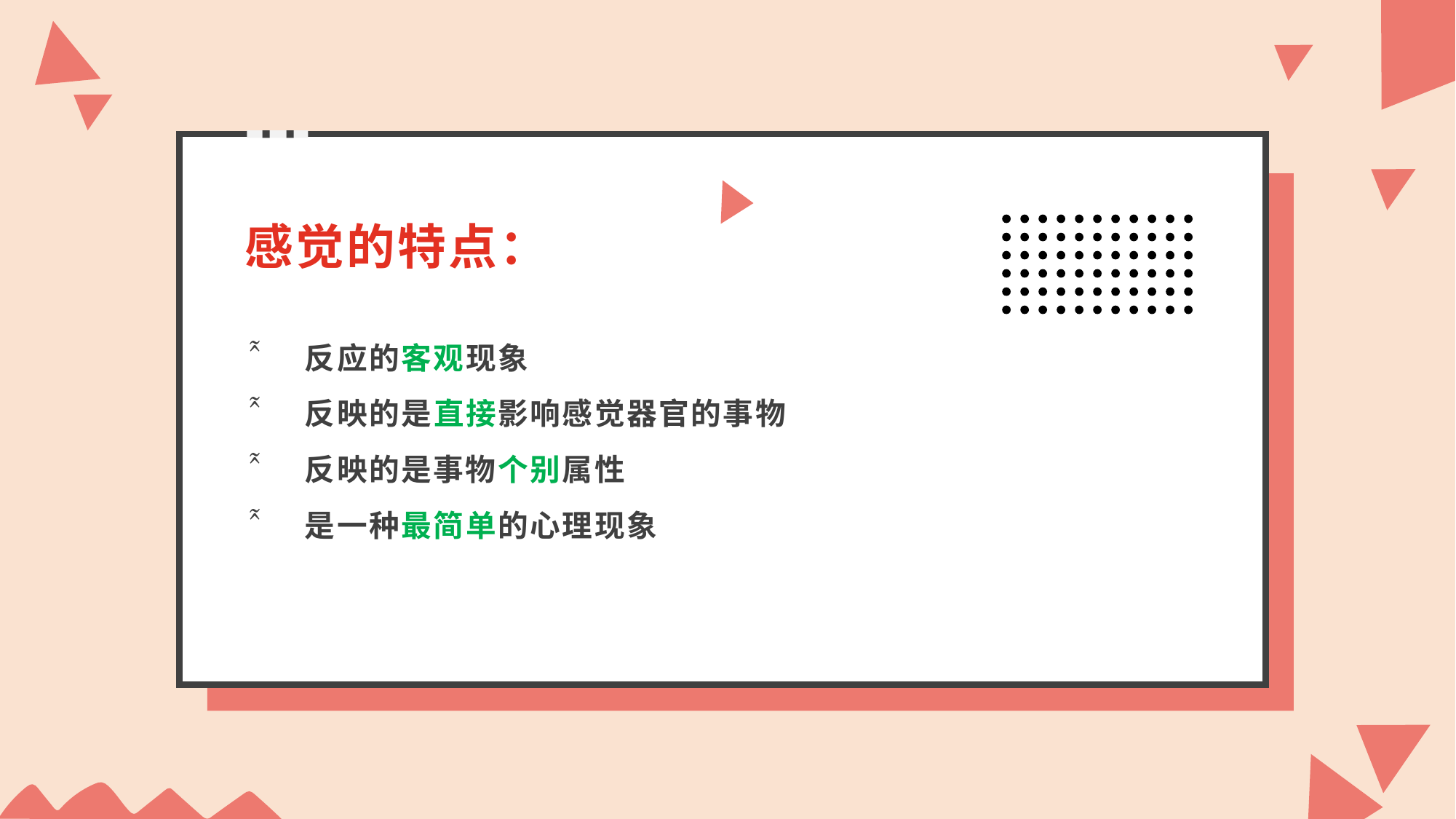

感觉的特点：

反应的客观现象
反映的是直接影响感觉器官的事物
反映的是事物个别属性
是一种最简单的心理现象